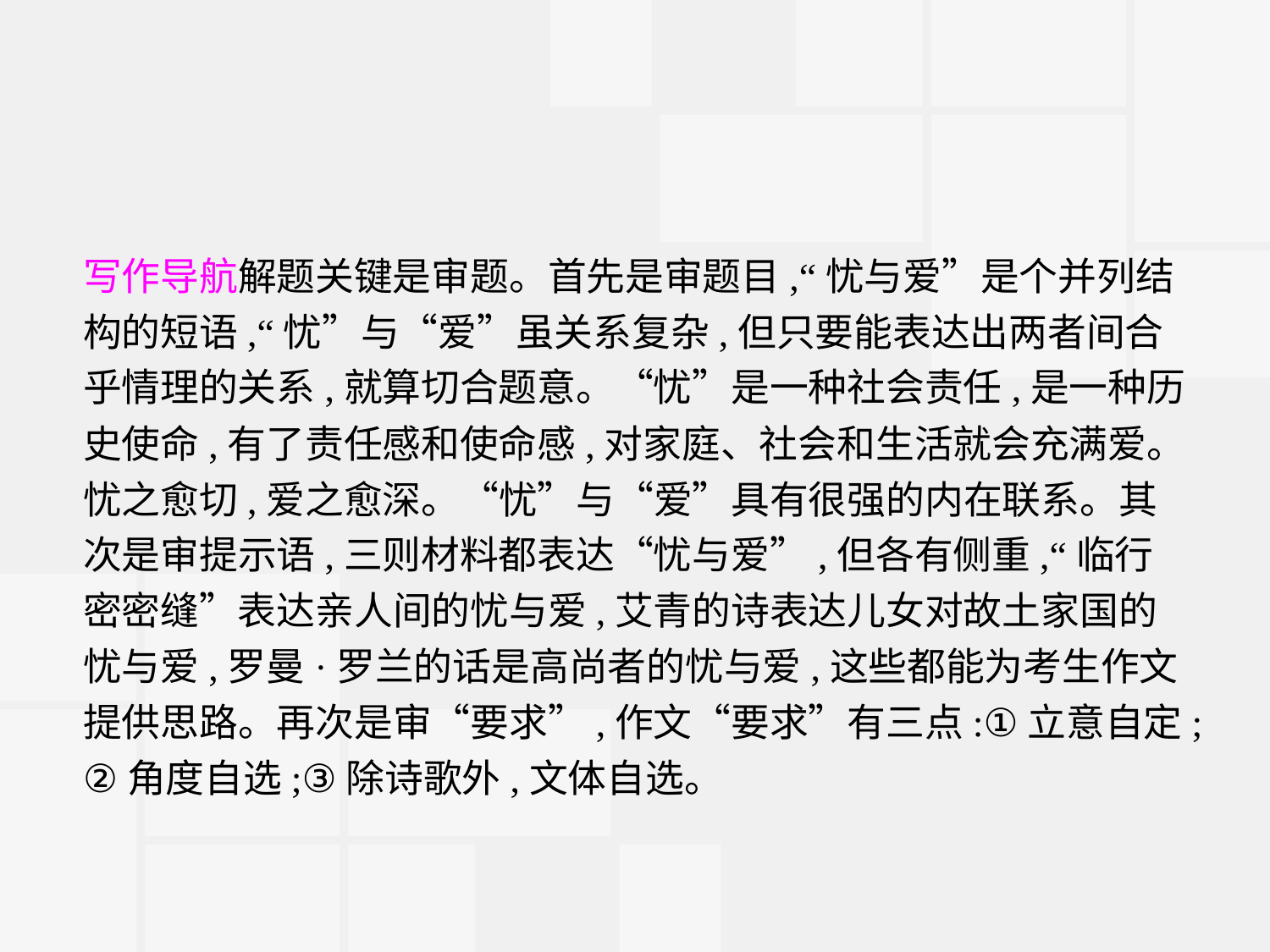

写作导航解题关键是审题。首先是审题目,“忧与爱”是个并列结构的短语,“忧”与“爱”虽关系复杂,但只要能表达出两者间合乎情理的关系,就算切合题意。“忧”是一种社会责任,是一种历史使命,有了责任感和使命感,对家庭、社会和生活就会充满爱。忧之愈切,爱之愈深。“忧”与“爱”具有很强的内在联系。其次是审提示语,三则材料都表达“忧与爱”,但各有侧重,“临行密密缝”表达亲人间的忧与爱,艾青的诗表达儿女对故土家国的忧与爱,罗曼·罗兰的话是高尚者的忧与爱,这些都能为考生作文提供思路。再次是审“要求”,作文“要求”有三点:①立意自定;②角度自选;③除诗歌外,文体自选。